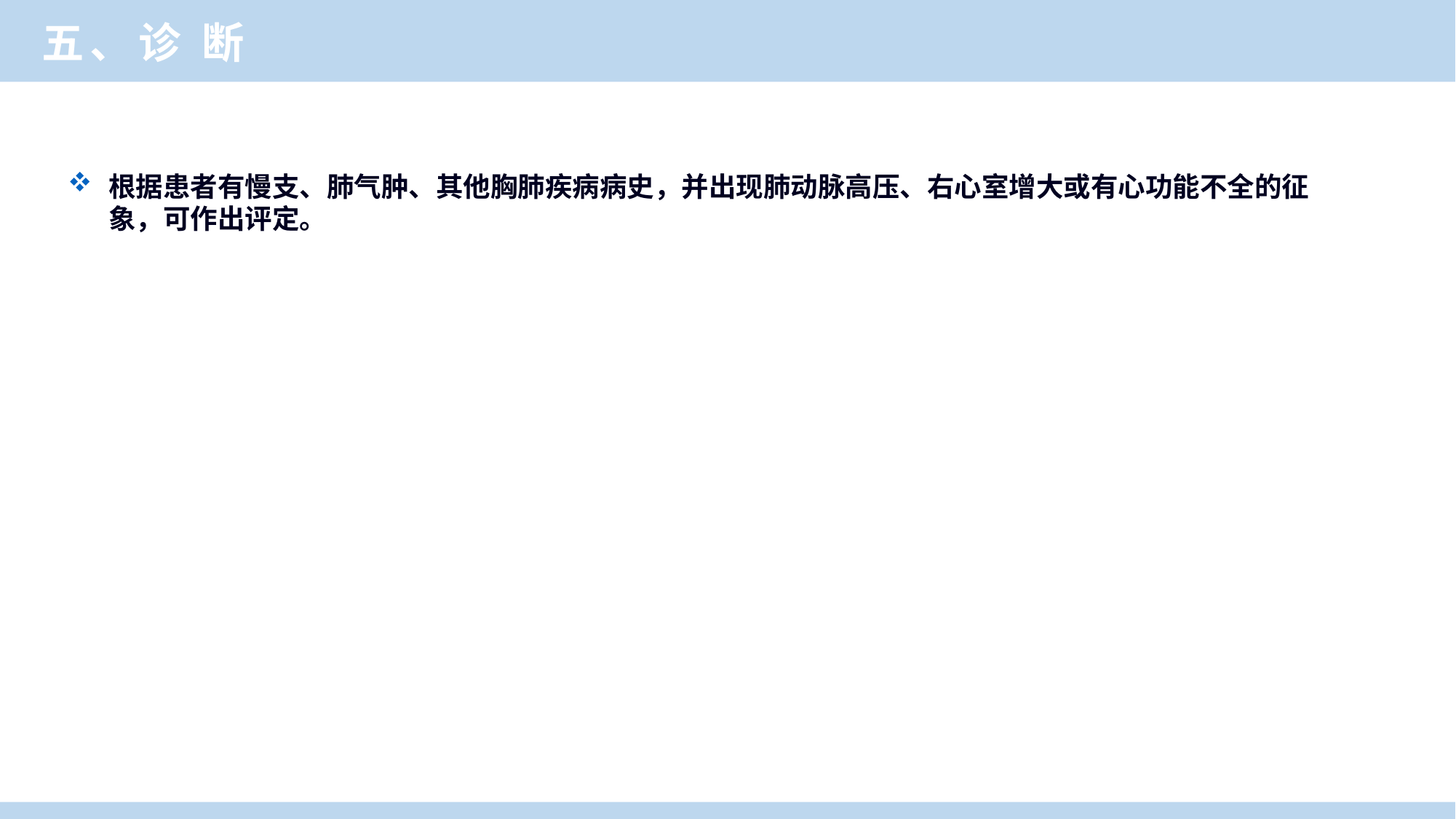

五、诊 断
根据患者有慢支、肺气肿、其他胸肺疾病病史，并出现肺动脉高压、右心室增大或有心功能不全的征象，可作出评定。